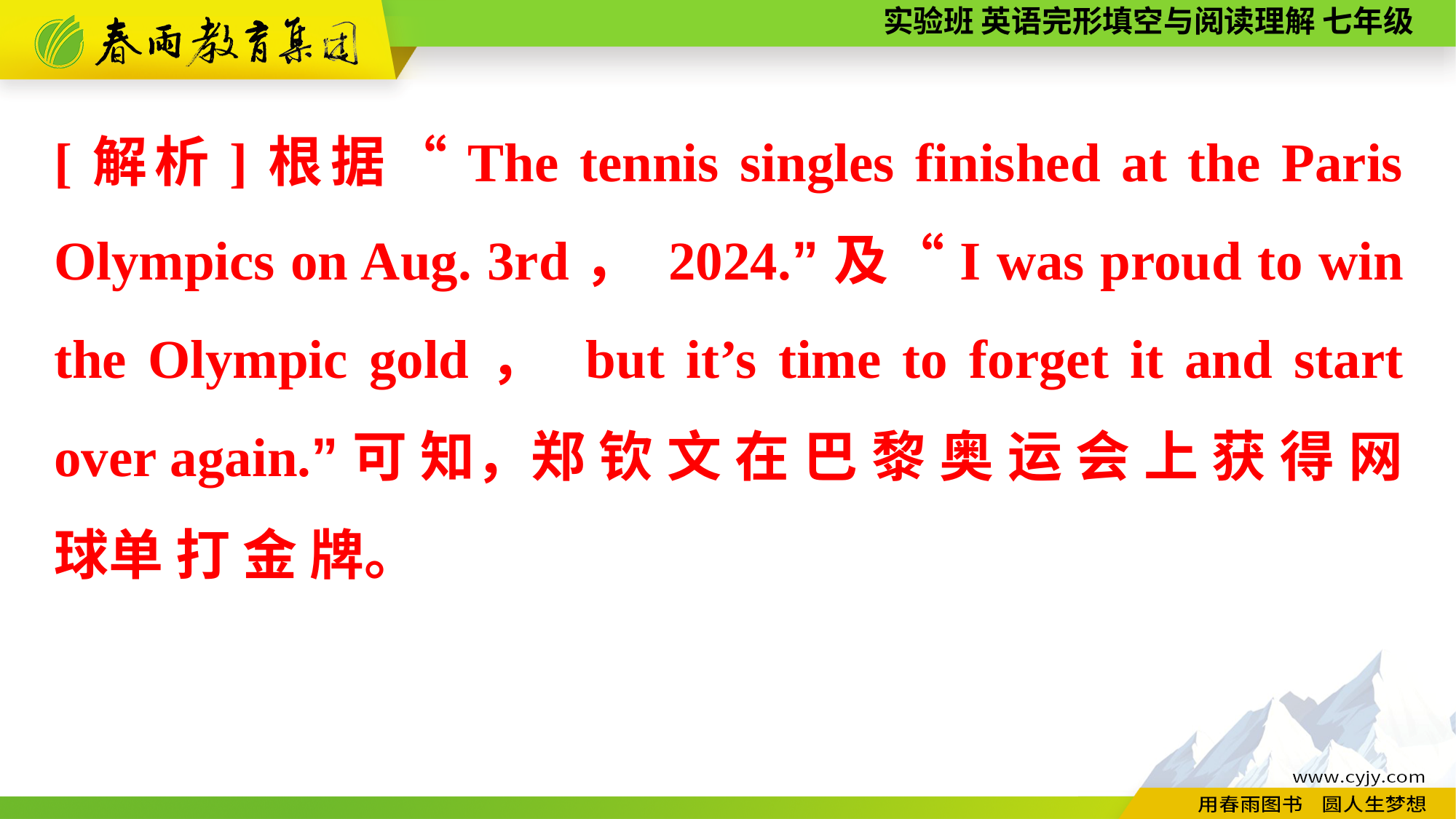

[解析]根据“The tennis singles finished at the Paris Olympics on Aug. 3rd， 2024.”及“I was proud to win the Olympic gold， but it’s time to forget it and start over again.”可 知，郑 钦 文 在 巴 黎 奥 运 会 上 获 得 网 球单 打 金 牌。